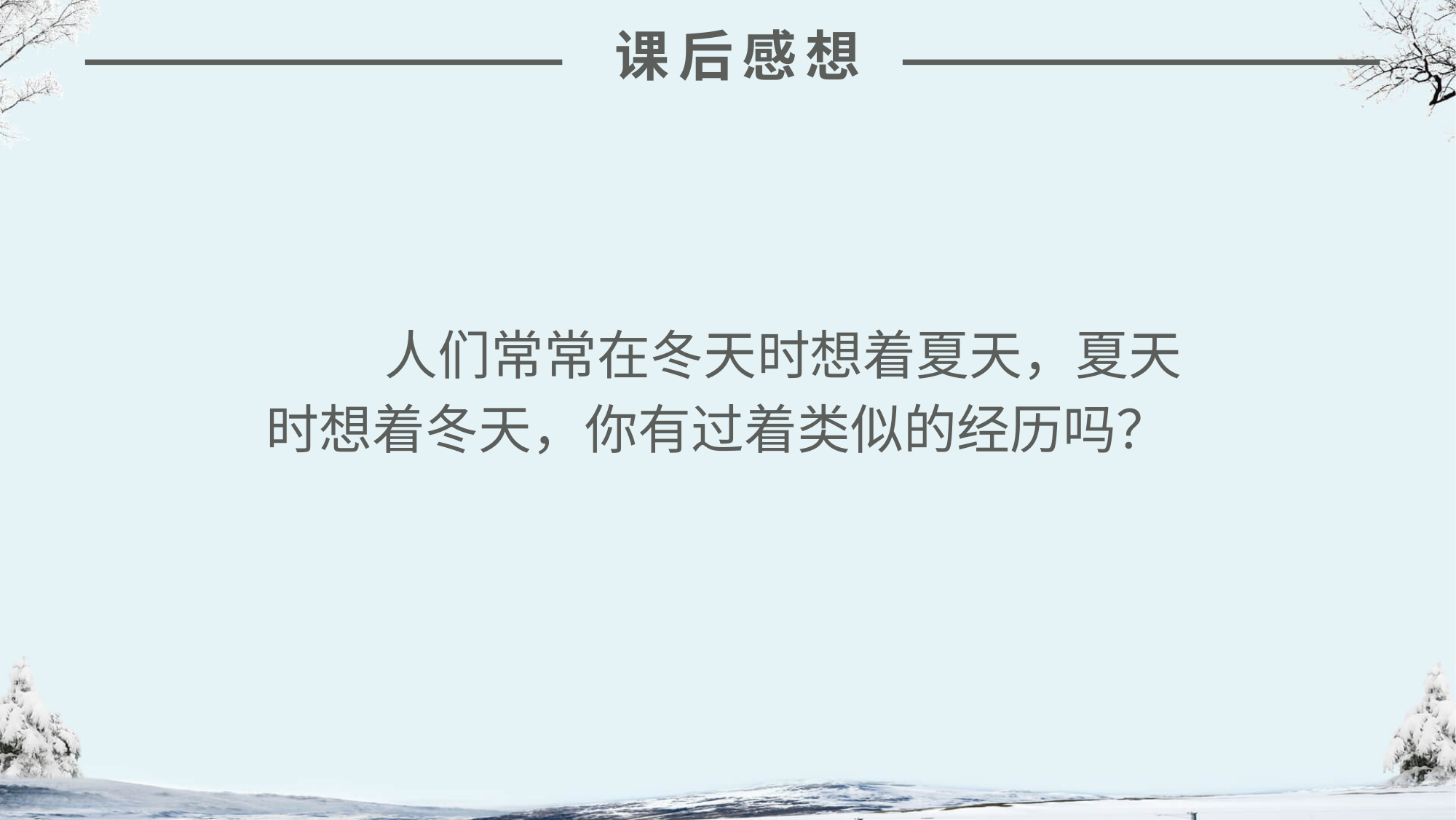

课后感想

         人们常常在冬天时想着夏天，夏天
时想着冬天，你有过着类似的经历吗？